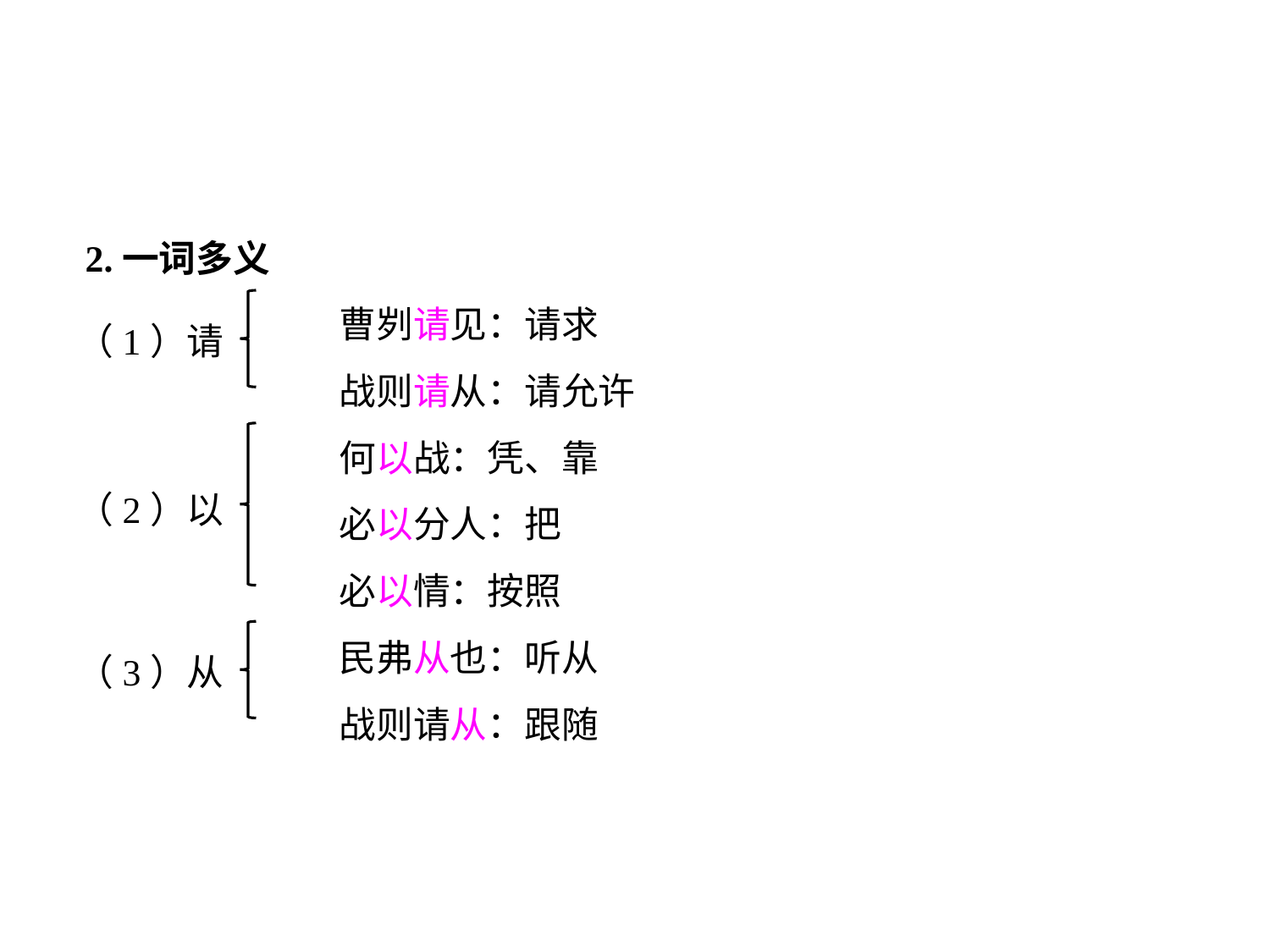

2.一词多义
		曹刿请见：请求
		战则请从：请允许
		何以战：凭、靠
		必以分人：把
		必以情：按照
		民弗从也：听从
		战则请从：跟随

（1）请

（2）以

（3）从